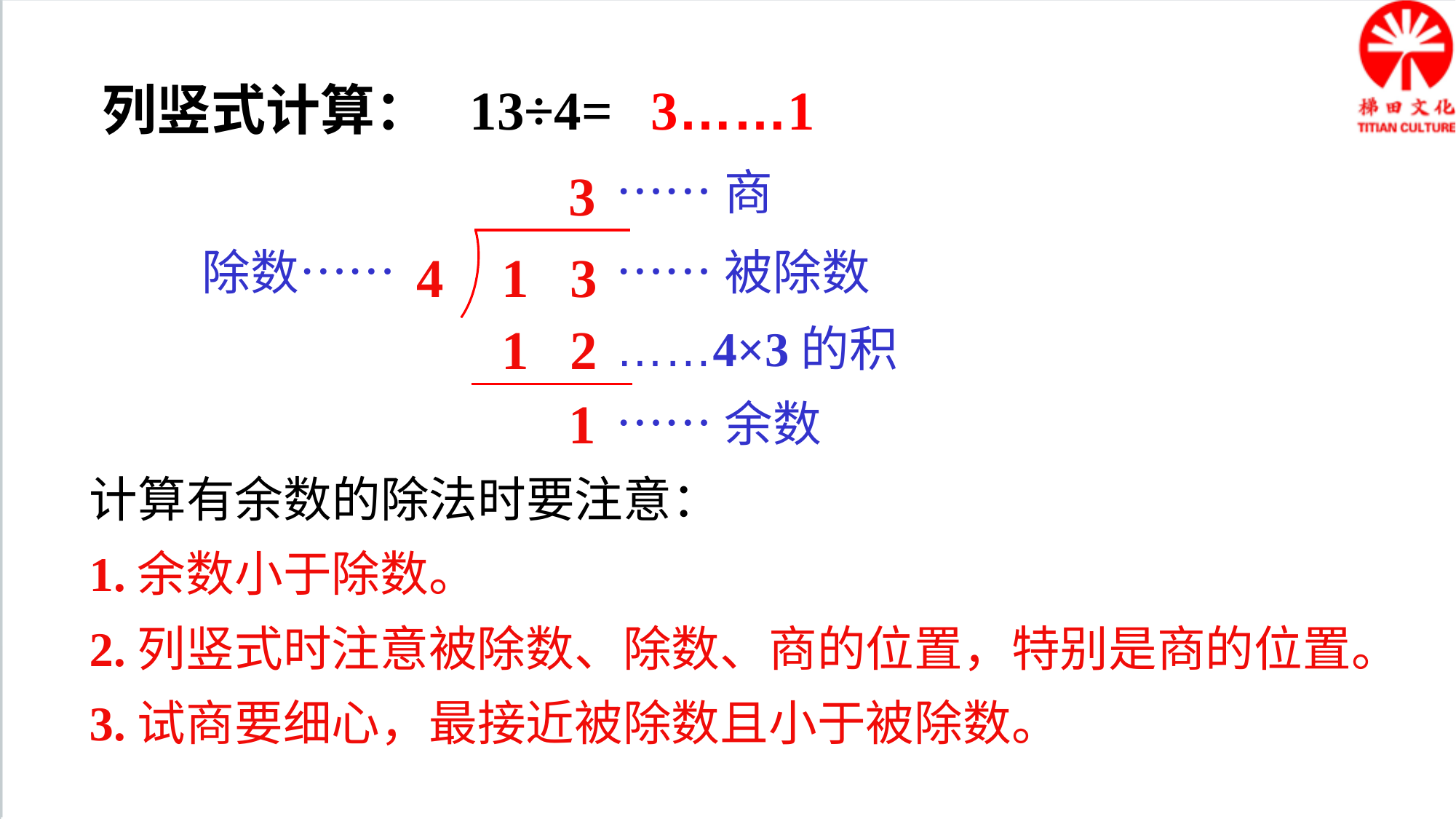

列竖式计算：
13÷4=
3……1
3
……商

4
1   3
除数……
……被除数
1   2
……4×3的积
1
……余数
计算有余数的除法时要注意：
1.余数小于除数。
2.列竖式时注意被除数、除数、商的位置，特别是商的位置。
3.试商要细心，最接近被除数且小于被除数。